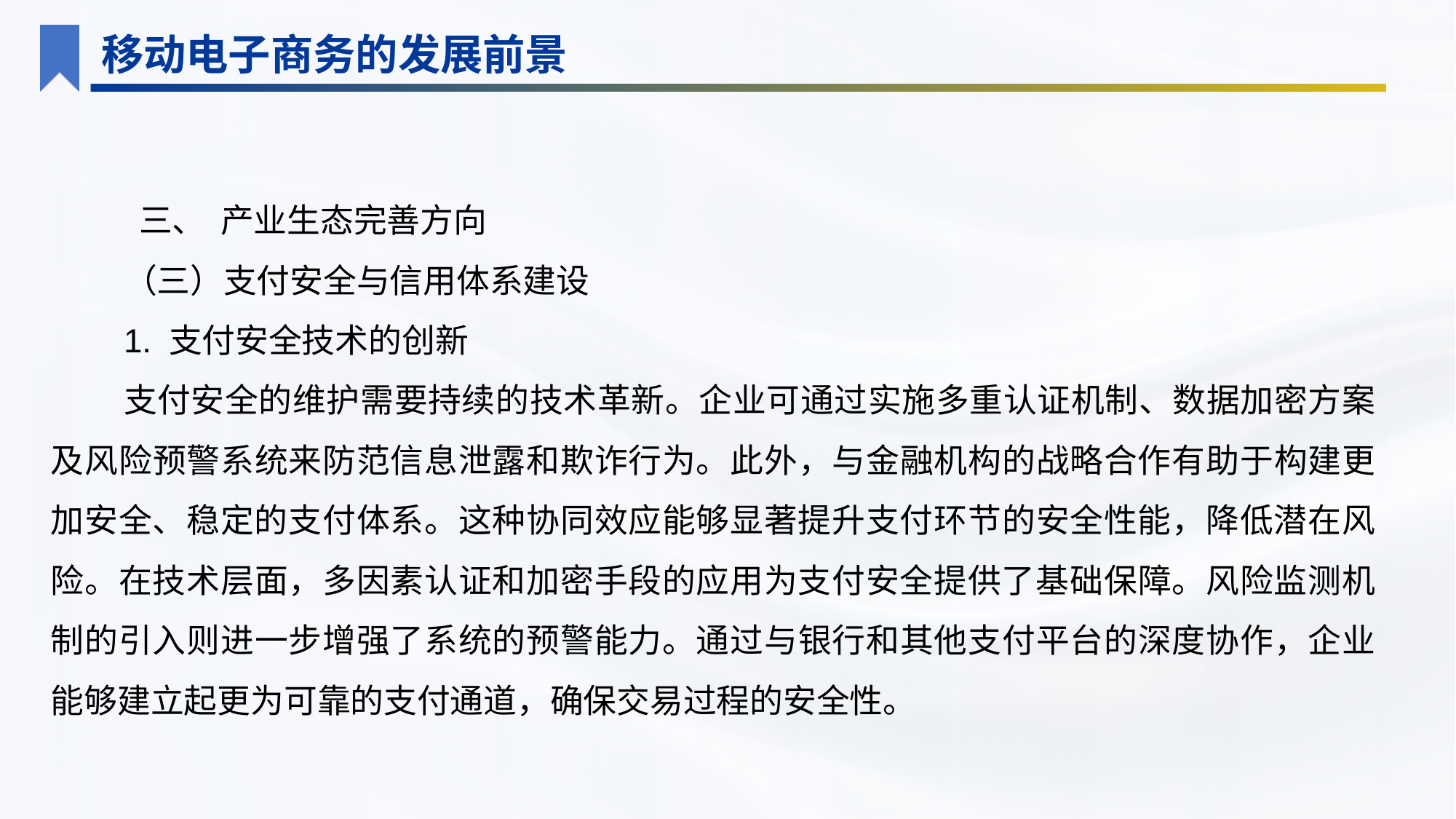

移动电子商务的发展前景
 三、  产业生态完善方向
（三）支付安全与信用体系建设
1. 支付安全技术的创新
支付安全的维护需要持续的技术革新。企业可通过实施多重认证机制、数据加密方案及风险预警系统来防范信息泄露和欺诈行为。此外，与金融机构的战略合作有助于构建更加安全、稳定的支付体系。这种协同效应能够显著提升支付环节的安全性能，降低潜在风险。在技术层面，多因素认证和加密手段的应用为支付安全提供了基础保障。风险监测机制的引入则进一步增强了系统的预警能力。通过与银行和其他支付平台的深度协作，企业能够建立起更为可靠的支付通道，确保交易过程的安全性。